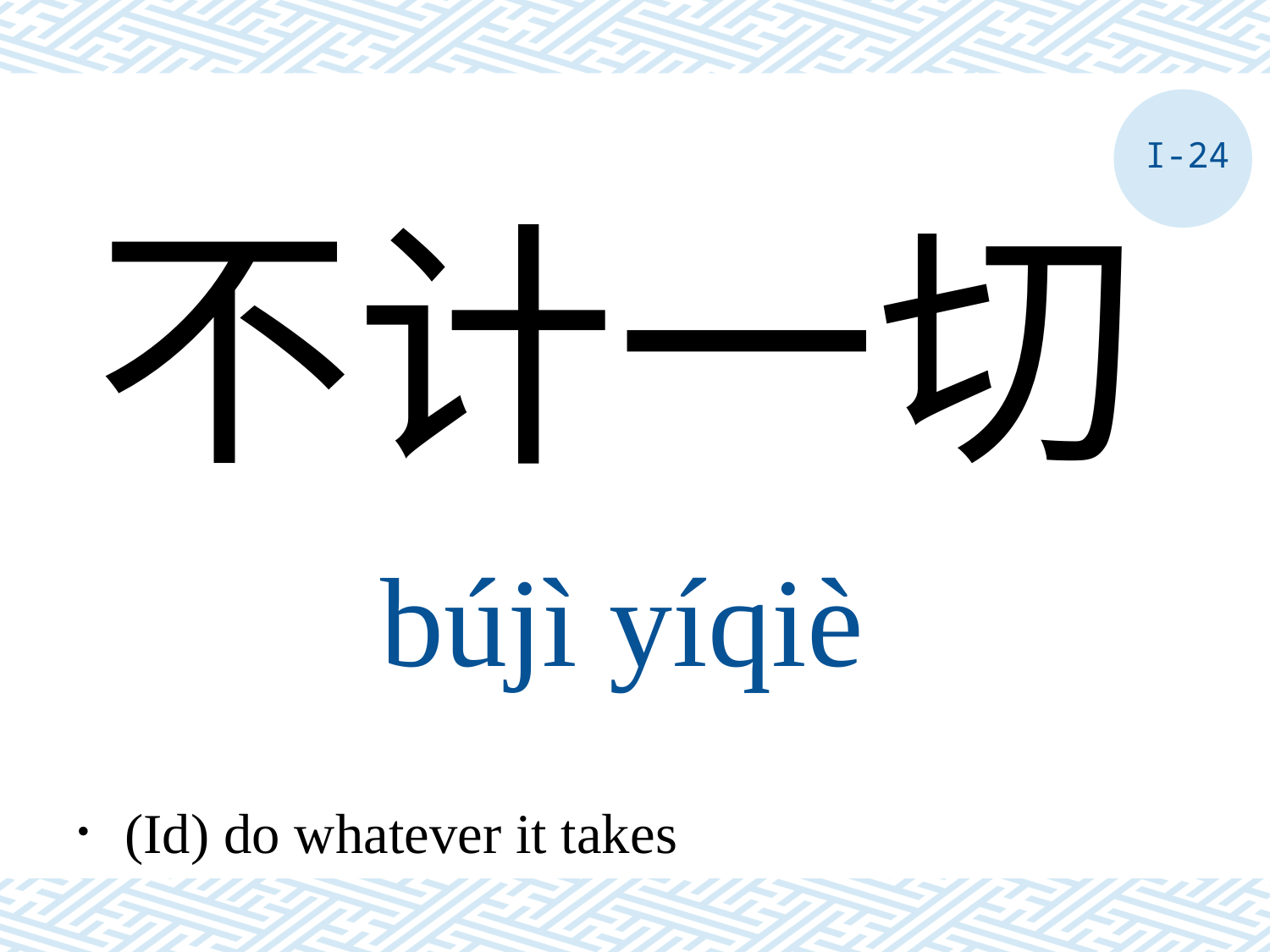

I-24

不计一切
bújì yíqiè
．(Id) do whatever it takes